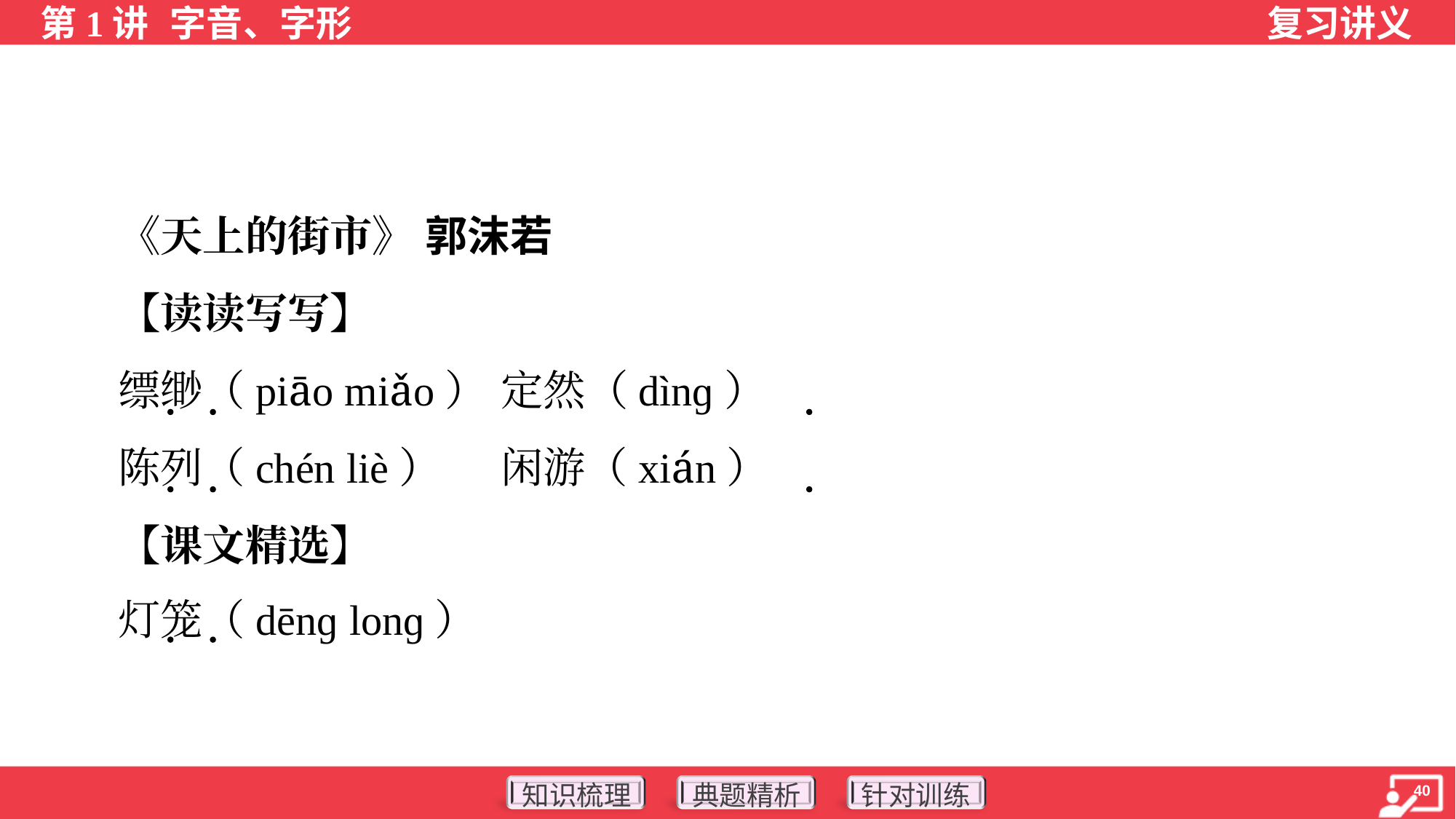

《天上的街市》 郭沫若
    【读读写写】
    缥缈（piāo miǎo）	定然（dìnɡ）
    陈列（chén liè）	闲游（xián）
    【课文精选】
    灯笼（dēnɡ lonɡ）